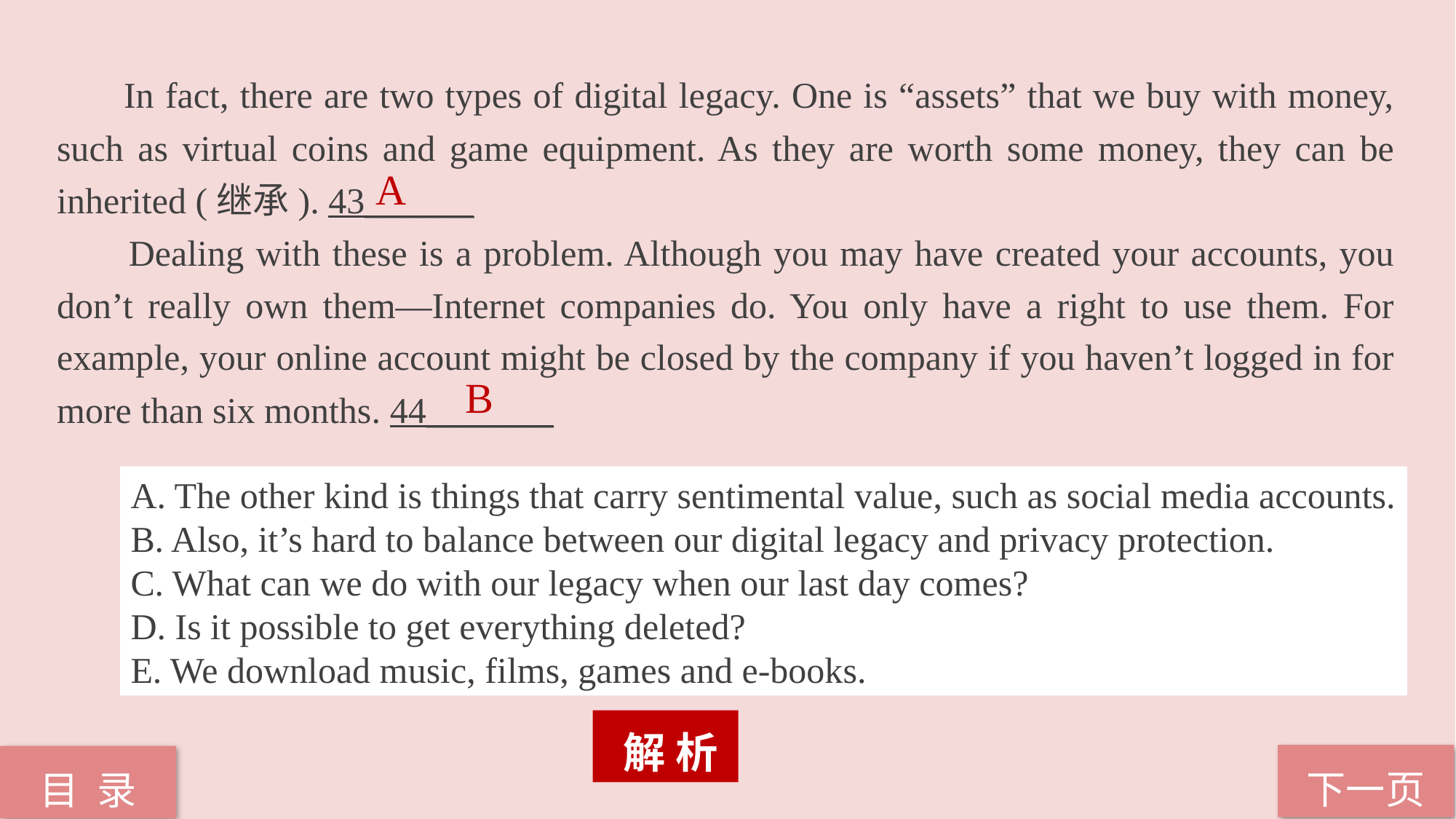

In fact, there are two types of digital legacy. One is “assets” that we buy with money, such as virtual coins and game equipment. As they are worth some money, they can be inherited (继承). 43______
      Dealing with these is a problem. Although you may have created your accounts, you don’t really own them—Internet companies do. You only have a right to use them. For example, your online account might be closed by the company if you haven’t logged in for more than six months. 44_______
A
B
A. The other kind is things that carry sentimental value, such as social media accounts.
B. Also, it’s hard to balance between our digital legacy and privacy protection.
C. What can we do with our legacy when our last day comes?
D. Is it possible to get everything deleted?
E. We download music, films, games and e-books.
 解 析